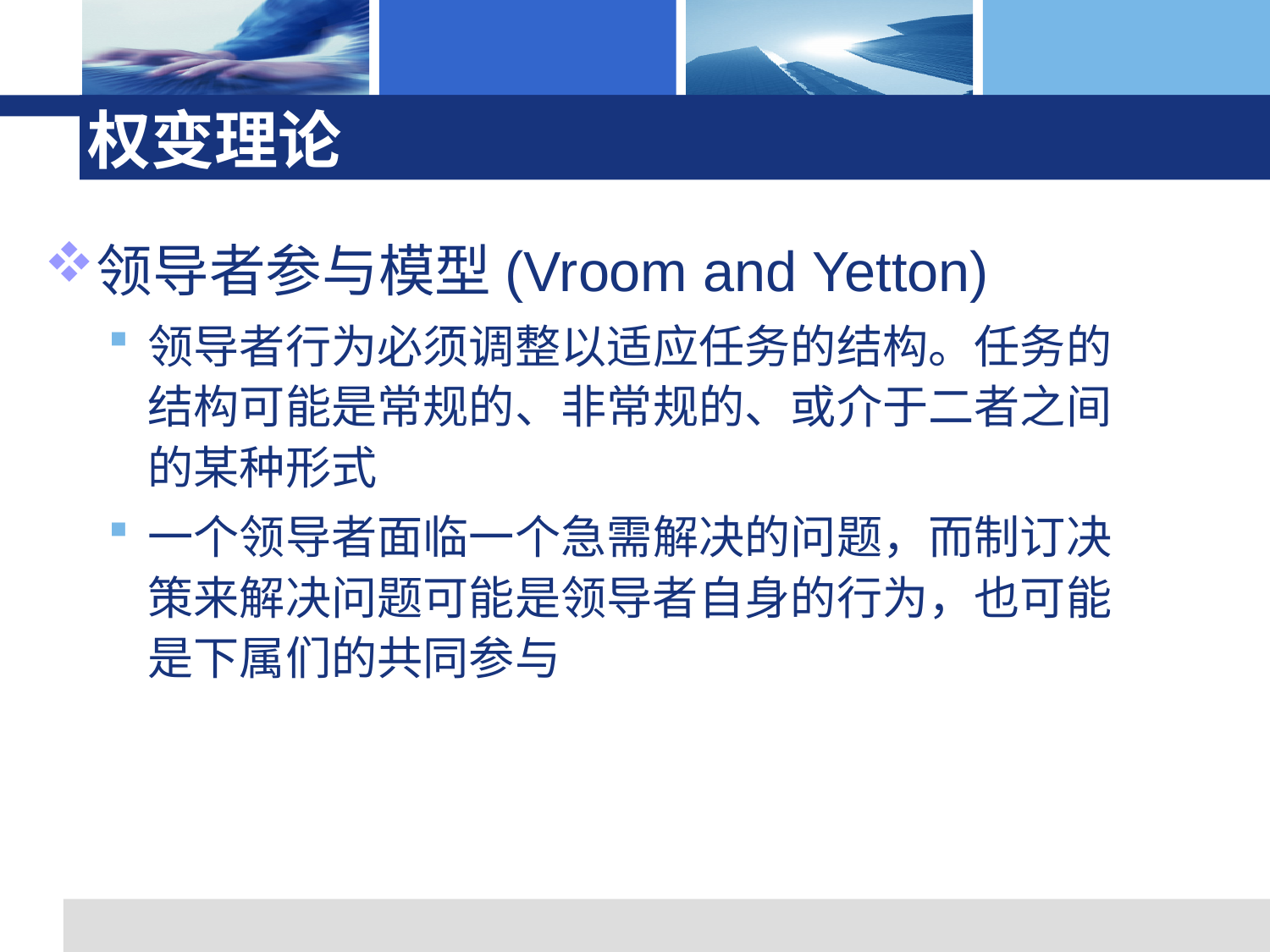

# 权变理论
领导者参与模型(Vroom and Yetton)
领导者行为必须调整以适应任务的结构。任务的结构可能是常规的、非常规的、或介于二者之间的某种形式
一个领导者面临一个急需解决的问题，而制订决策来解决问题可能是领导者自身的行为，也可能是下属们的共同参与